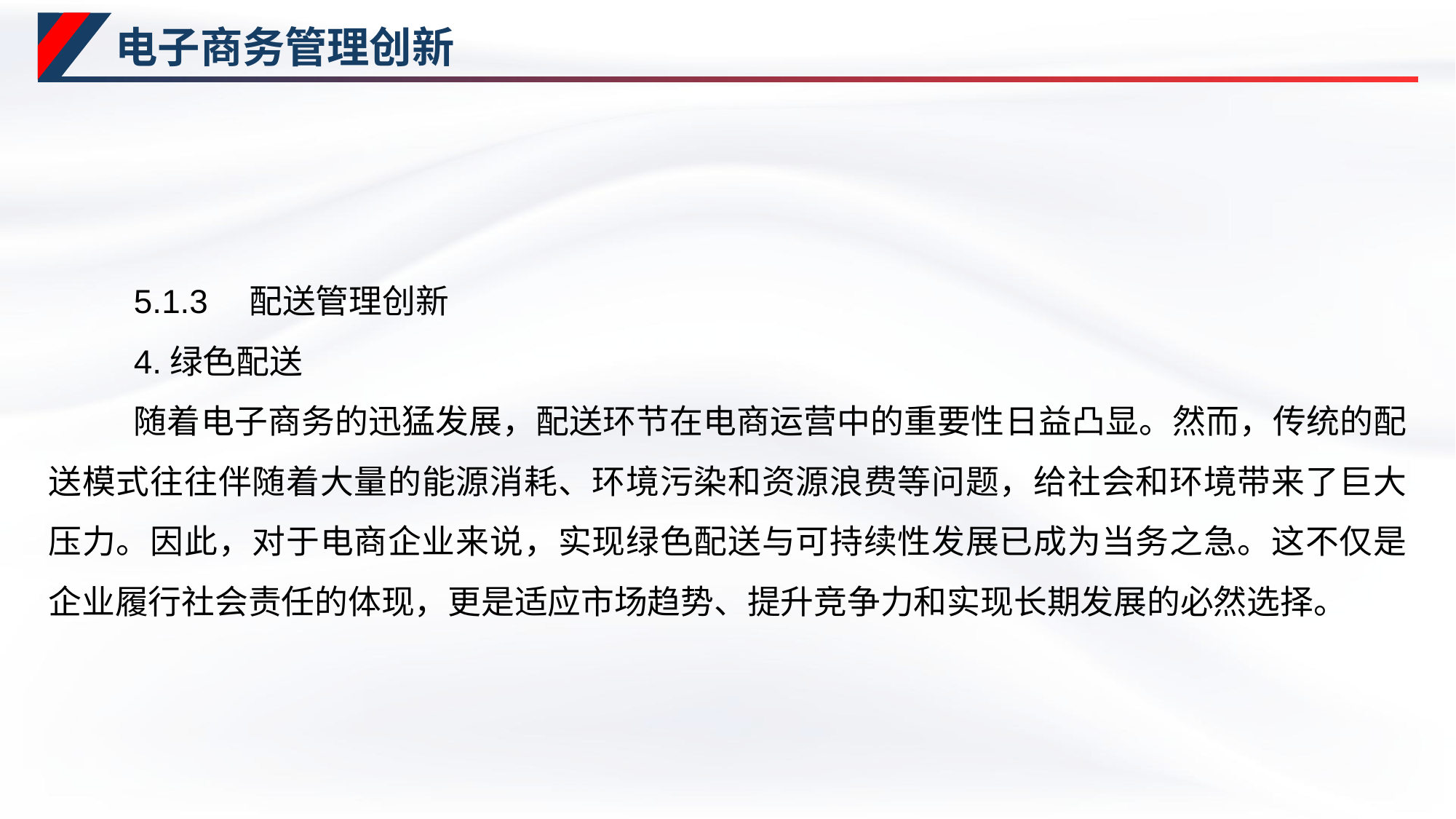

# 电子商务管理创新
5.1.3　配送管理创新
4.绿色配送
随着电子商务的迅猛发展，配送环节在电商运营中的重要性日益凸显。然而，传统的配送模式往往伴随着大量的能源消耗、环境污染和资源浪费等问题，给社会和环境带来了巨大压力。因此，对于电商企业来说，实现绿色配送与可持续性发展已成为当务之急。这不仅是企业履行社会责任的体现，更是适应市场趋势、提升竞争力和实现长期发展的必然选择。